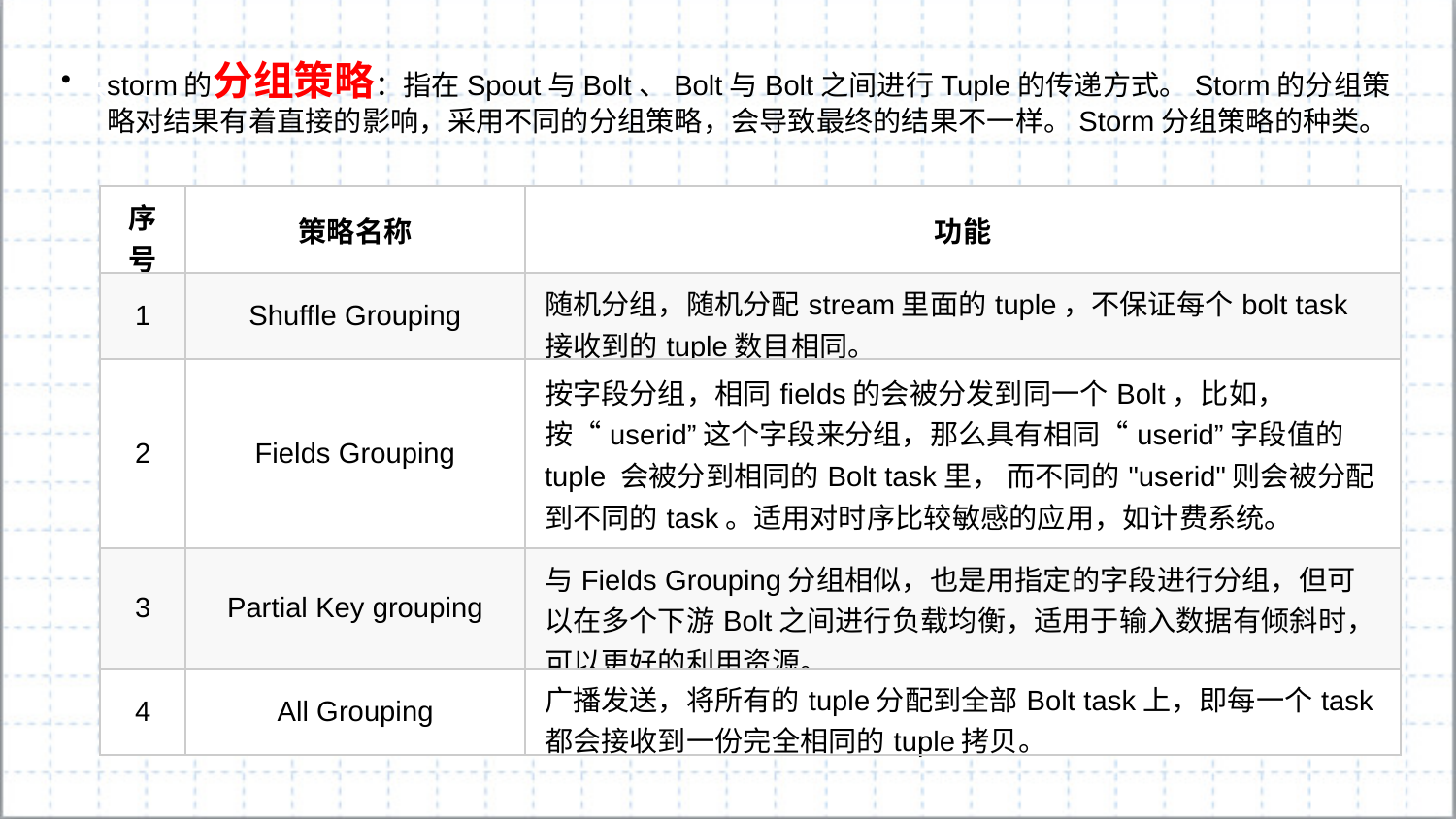

storm的分组策略：指在Spout与Bolt、Bolt与Bolt之间进行Tuple的传递方式。Storm的分组策略对结果有着直接的影响，采用不同的分组策略，会导致最终的结果不一样。Storm分组策略的种类。
| 序号 | 策略名称 | 功能 |
| --- | --- | --- |
| 1 | Shuffle Grouping | 随机分组，随机分配stream里面的tuple，不保证每个bolt task接收到的tuple数目相同。 |
| 2 | Fields Grouping | 按字段分组，相同fields的会被分发到同一个Bolt，比如，按“userid”这个字段来分组，那么具有相同“userid”字段值的 tuple 会被分到相同的Bolt task里， 而不同的"userid"则会被分配到不同的task。适用对时序比较敏感的应用，如计费系统。 |
| 3 | Partial Key grouping | 与Fields Grouping分组相似，也是用指定的字段进行分组，但可以在多个下游Bolt之间进行负载均衡，适用于输入数据有倾斜时，可以更好的利用资源。 |
| 4 | All Grouping | 广播发送，将所有的tuple分配到全部Bolt task上，即每一个task都会接收到一份完全相同的tuple拷贝。 |